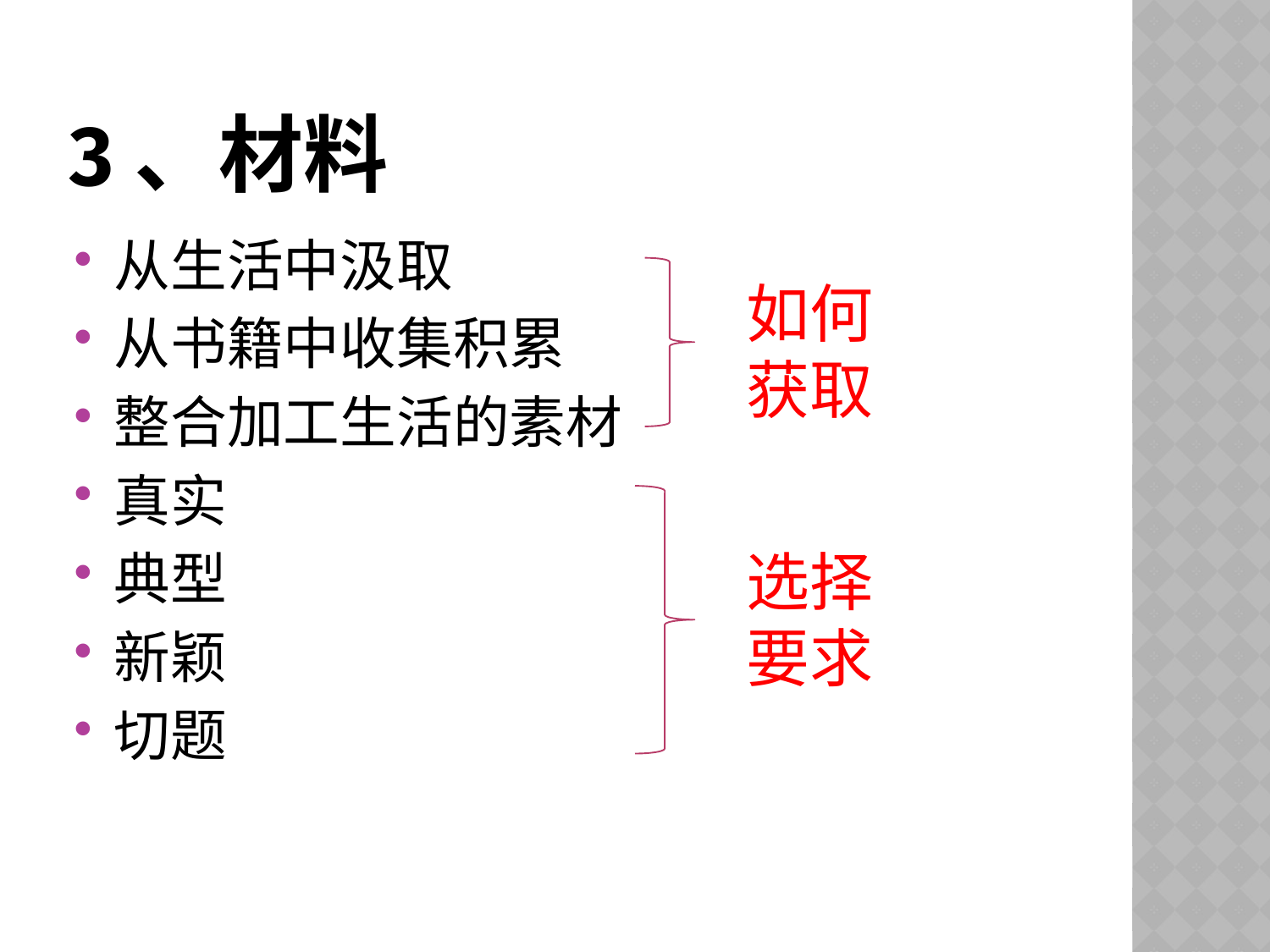

# 3、材料
从生活中汲取
从书籍中收集积累
整合加工生活的素材
真实
典型
新颖
切题

如何获取

选择要求